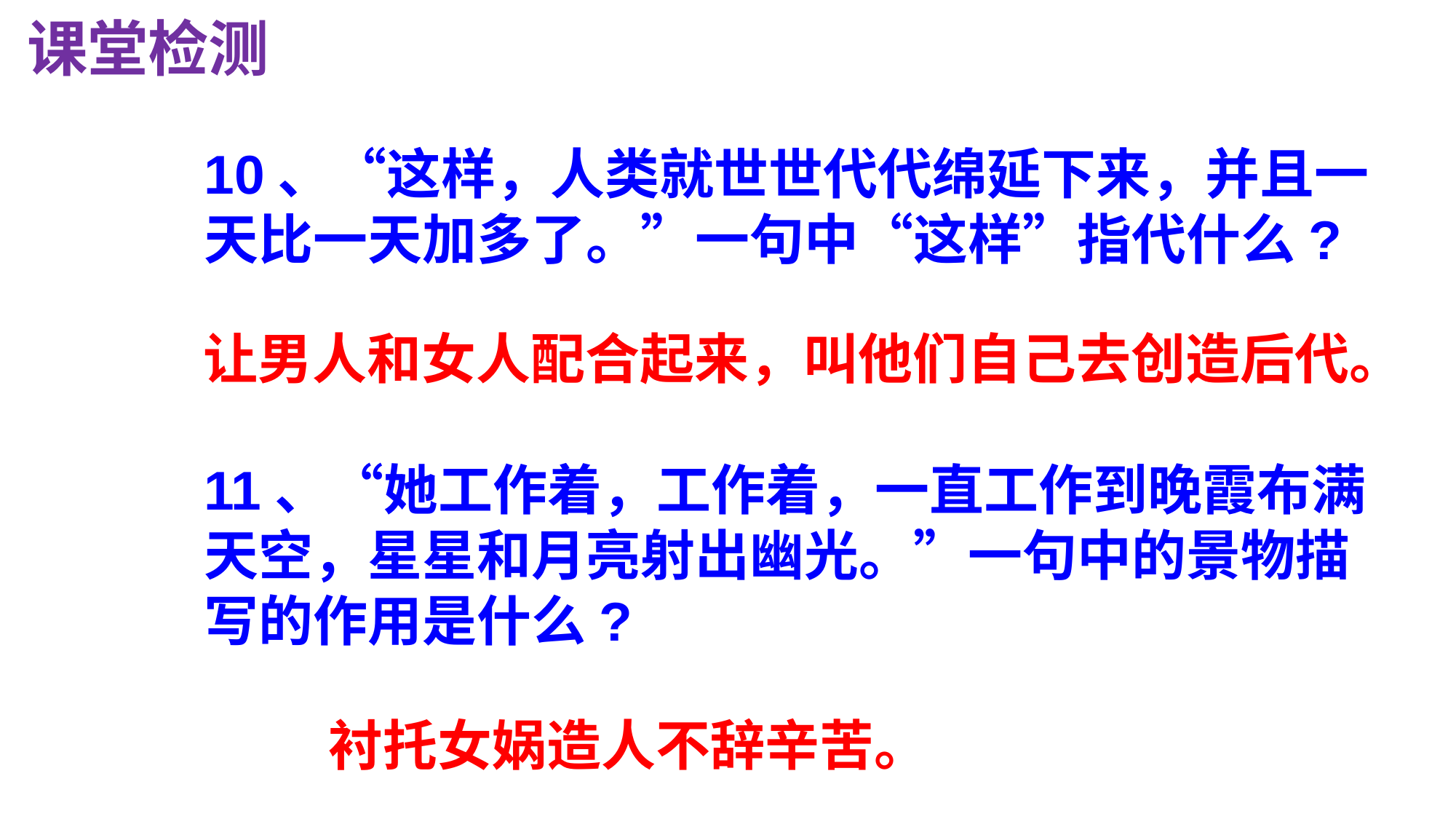

课堂检测
10、“这样，人类就世世代代绵延下来，并且一天比一天加多了。”一句中“这样”指代什么?
  让男人和女人配合起来，叫他们自己去创造后代。
11、“她工作着，工作着，一直工作到晚霞布满天空，星星和月亮射出幽光。”一句中的景物描写的作用是什么?
 衬托女娲造人不辞辛苦。